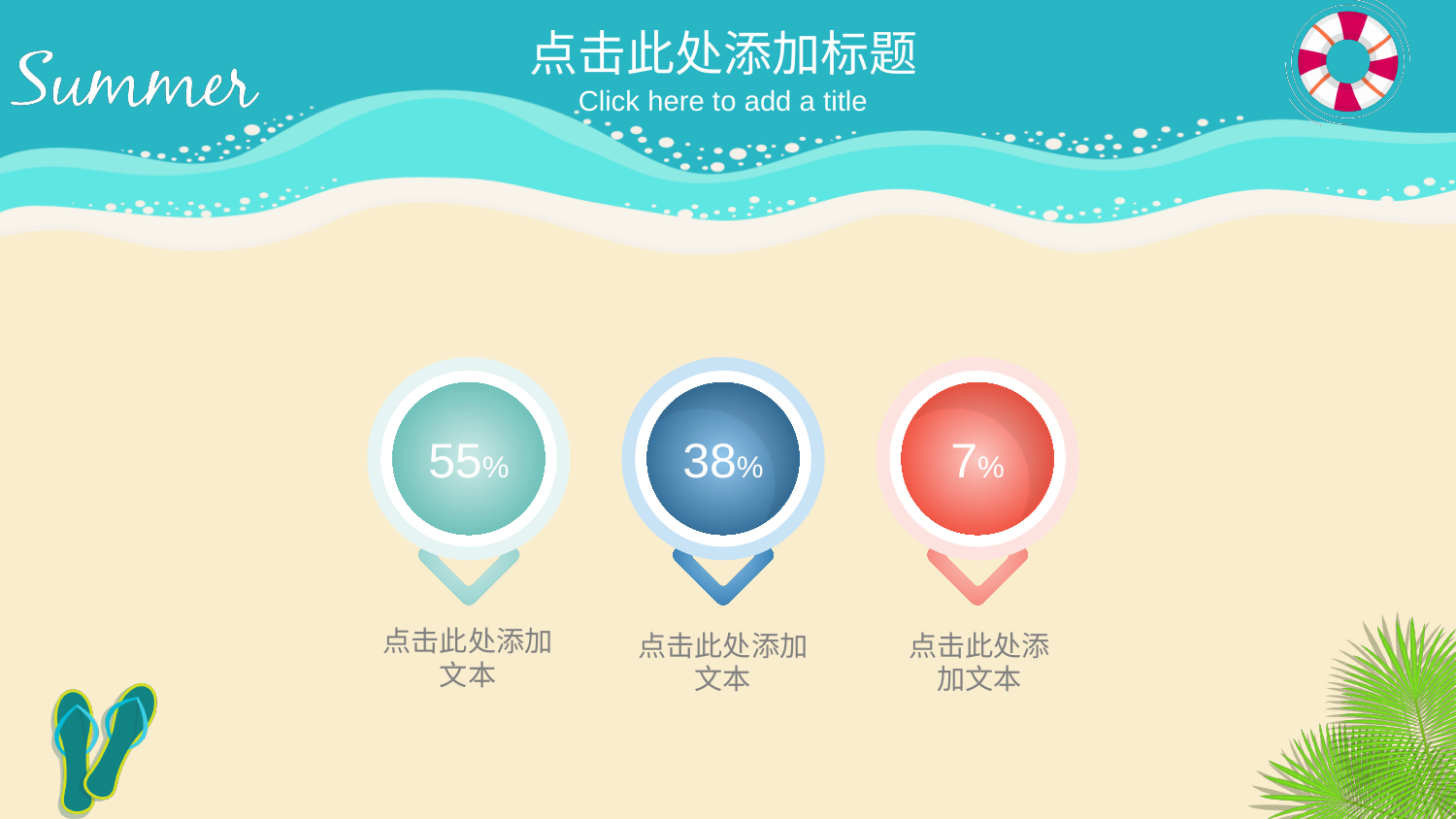

点击此处添加标题
Click here to add a title

55%

38%

7%

点击此处添加文本
点击此处添加文本
点击此处添加文本